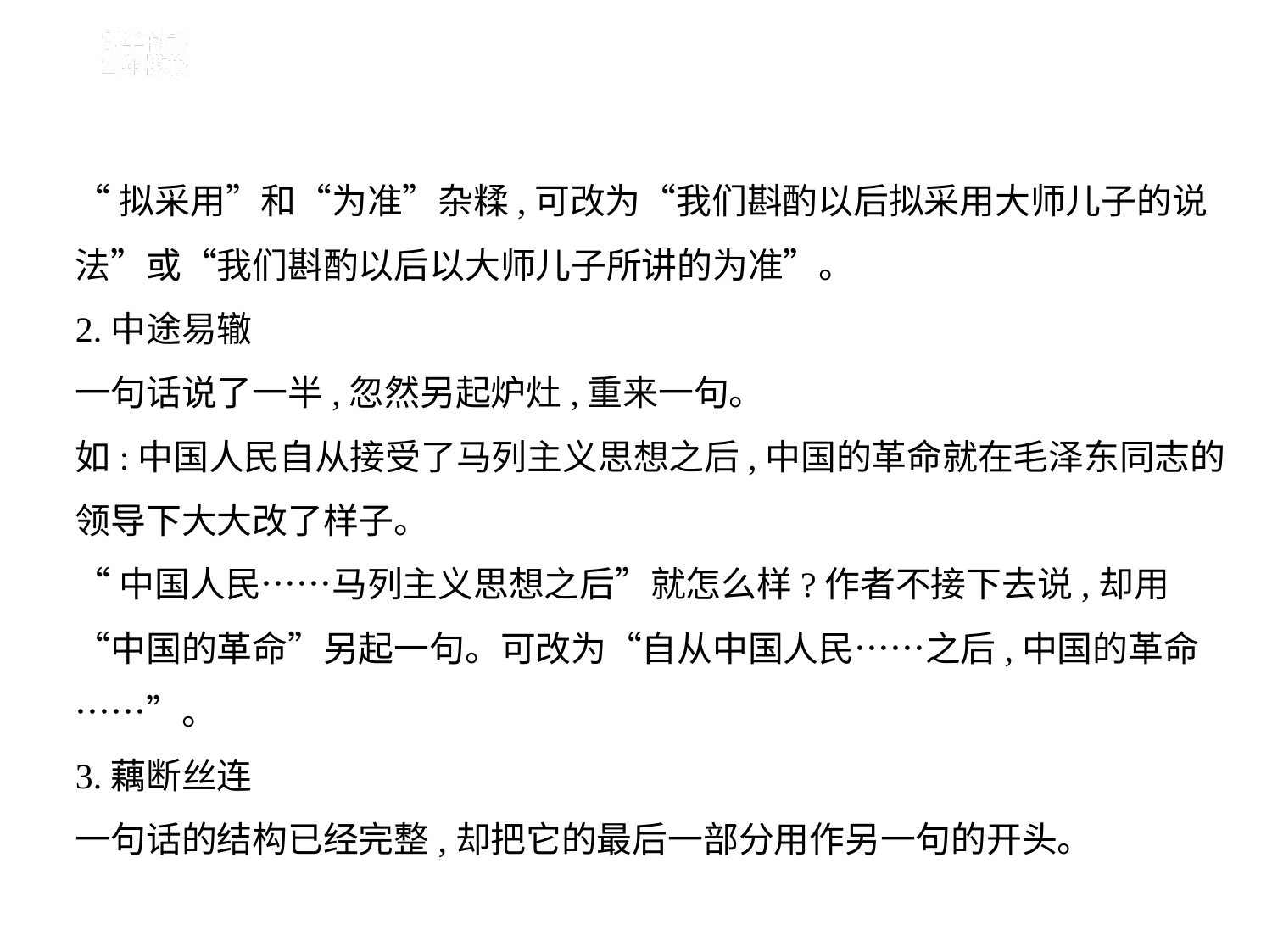

“拟采用”和“为准”杂糅,可改为“我们斟酌以后拟采用大师儿子的说
法”或“我们斟酌以后以大师儿子所讲的为准”。
2.中途易辙
一句话说了一半,忽然另起炉灶,重来一句。
如:中国人民自从接受了马列主义思想之后,中国的革命就在毛泽东同志的
领导下大大改了样子。
“中国人民……马列主义思想之后”就怎么样?作者不接下去说,却用
“中国的革命”另起一句。可改为“自从中国人民……之后,中国的革命
……”。
3.藕断丝连
一句话的结构已经完整,却把它的最后一部分用作另一句的开头。